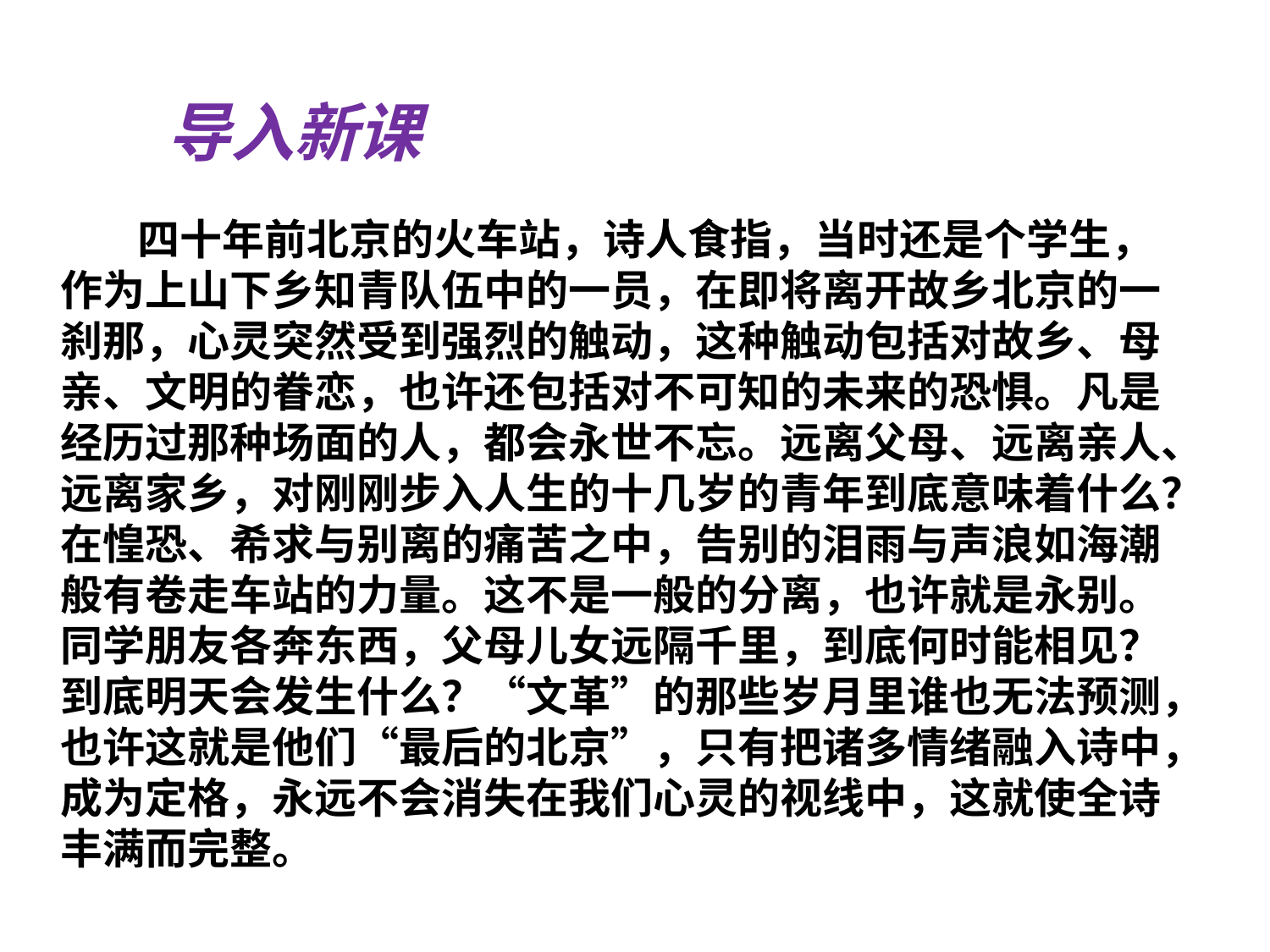

导入新课
            四十年前北京的火车站，诗人食指，当时还是个学生，作为上山下乡知青队伍中的一员，在即将离开故乡北京的一刹那，心灵突然受到强烈的触动，这种触动包括对故乡、母亲、文明的眷恋，也许还包括对不可知的未来的恐惧。凡是经历过那种场面的人，都会永世不忘。远离父母、远离亲人、远离家乡，对刚刚步入人生的十几岁的青年到底意味着什么？在惶恐、希求与别离的痛苦之中，告别的泪雨与声浪如海潮般有卷走车站的力量。这不是一般的分离，也许就是永别。同学朋友各奔东西，父母儿女远隔千里，到底何时能相见？到底明天会发生什么？“文革”的那些岁月里谁也无法预测，也许这就是他们“最后的北京”，只有把诸多情绪融入诗中，成为定格，永远不会消失在我们心灵的视线中，这就使全诗丰满而完整。